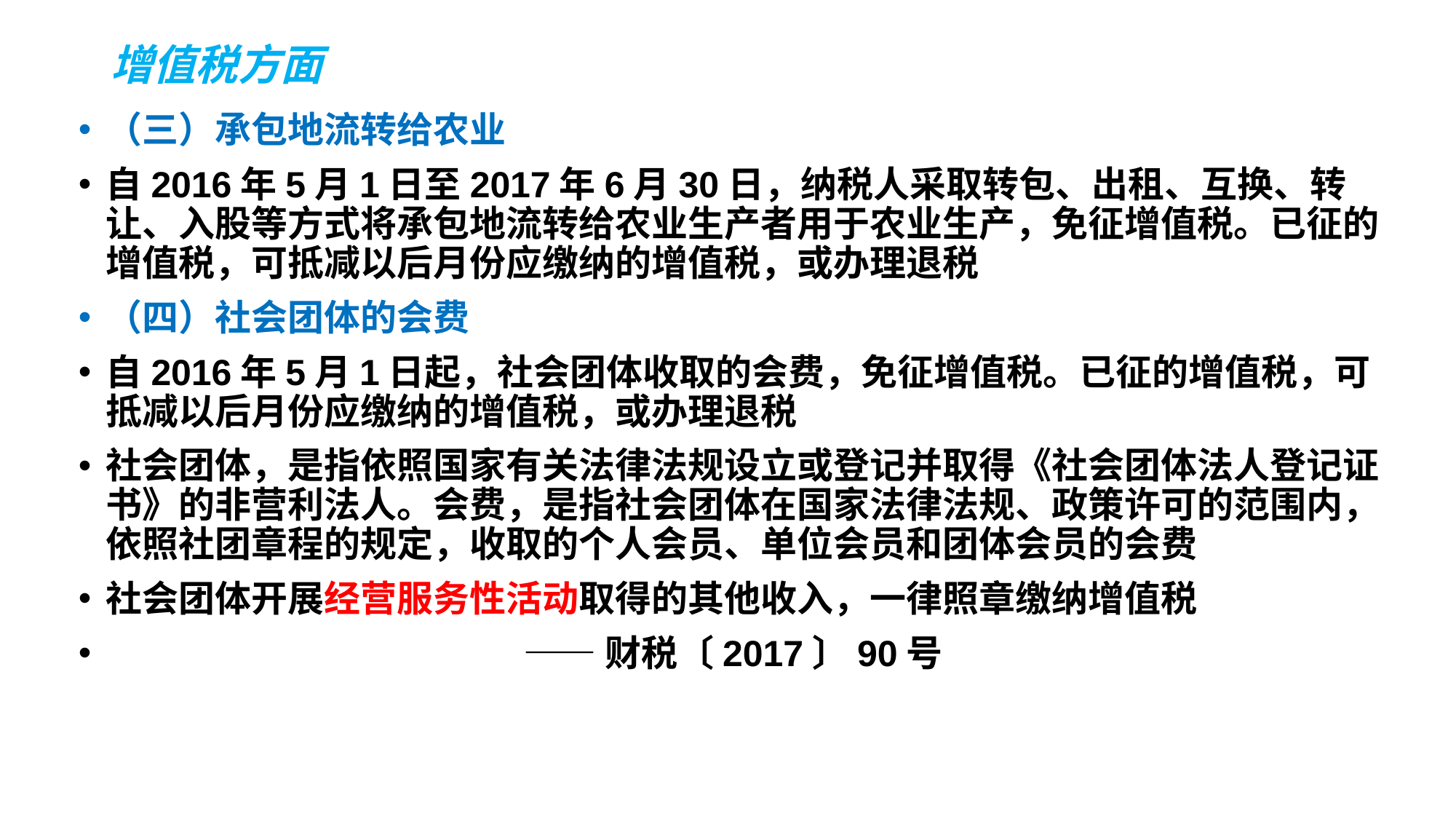

# 增值税方面
（三）承包地流转给农业
自2016年5月1日至2017年6月30日，纳税人采取转包、出租、互换、转让、入股等方式将承包地流转给农业生产者用于农业生产，免征增值税。已征的增值税，可抵减以后月份应缴纳的增值税，或办理退税
（四）社会团体的会费
自2016年5月1日起，社会团体收取的会费，免征增值税。已征的增值税，可抵减以后月份应缴纳的增值税，或办理退税
社会团体，是指依照国家有关法律法规设立或登记并取得《社会团体法人登记证书》的非营利法人。会费，是指社会团体在国家法律法规、政策许可的范围内，依照社团章程的规定，收取的个人会员、单位会员和团体会员的会费
社会团体开展经营服务性活动取得的其他收入，一律照章缴纳增值税
                                                   ——财税〔2017〕90号